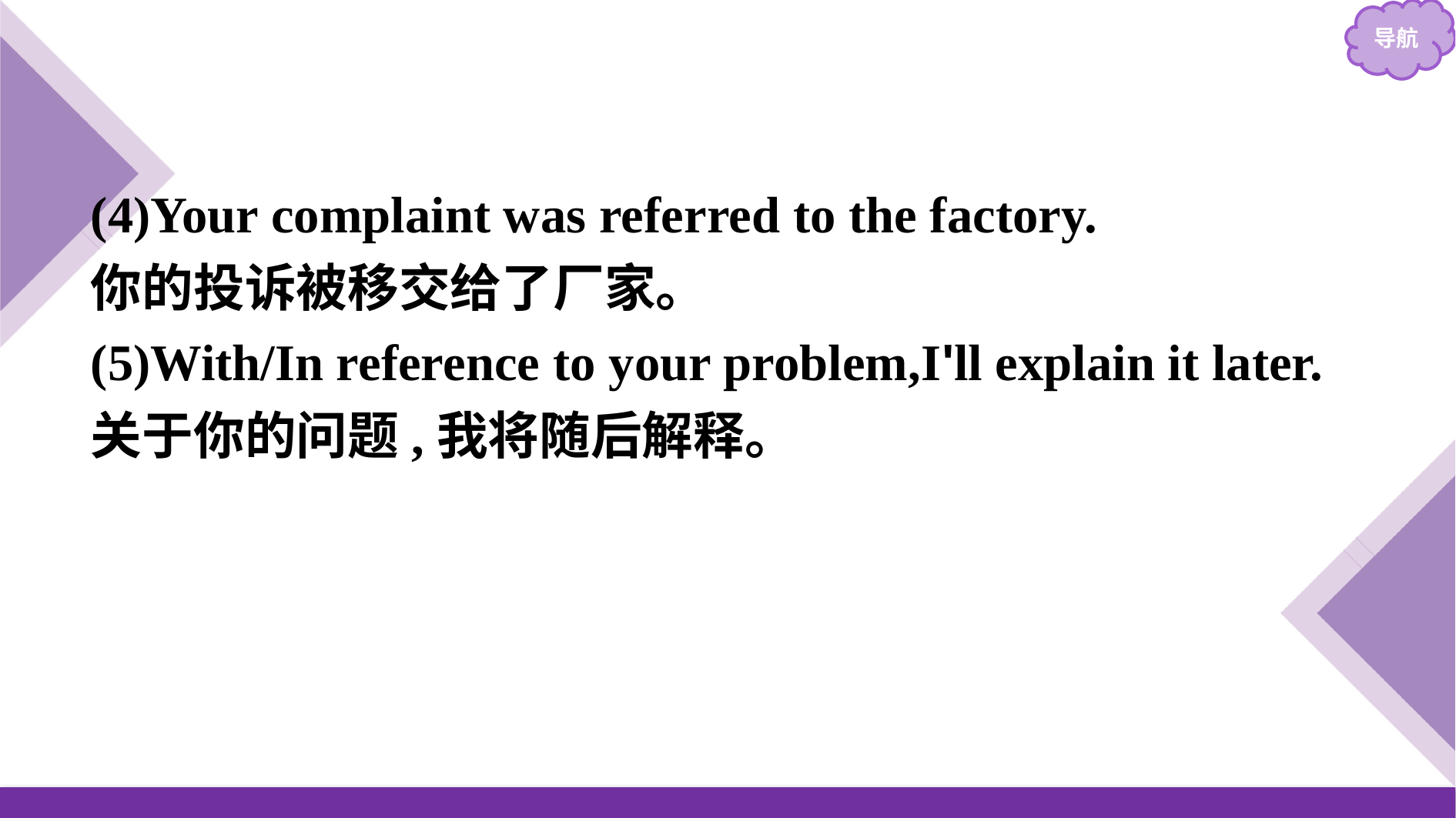

(4)Your complaint was referred to the factory.
你的投诉被移交给了厂家。
(5)With/In reference to your problem,I'll explain it later.
关于你的问题,我将随后解释。